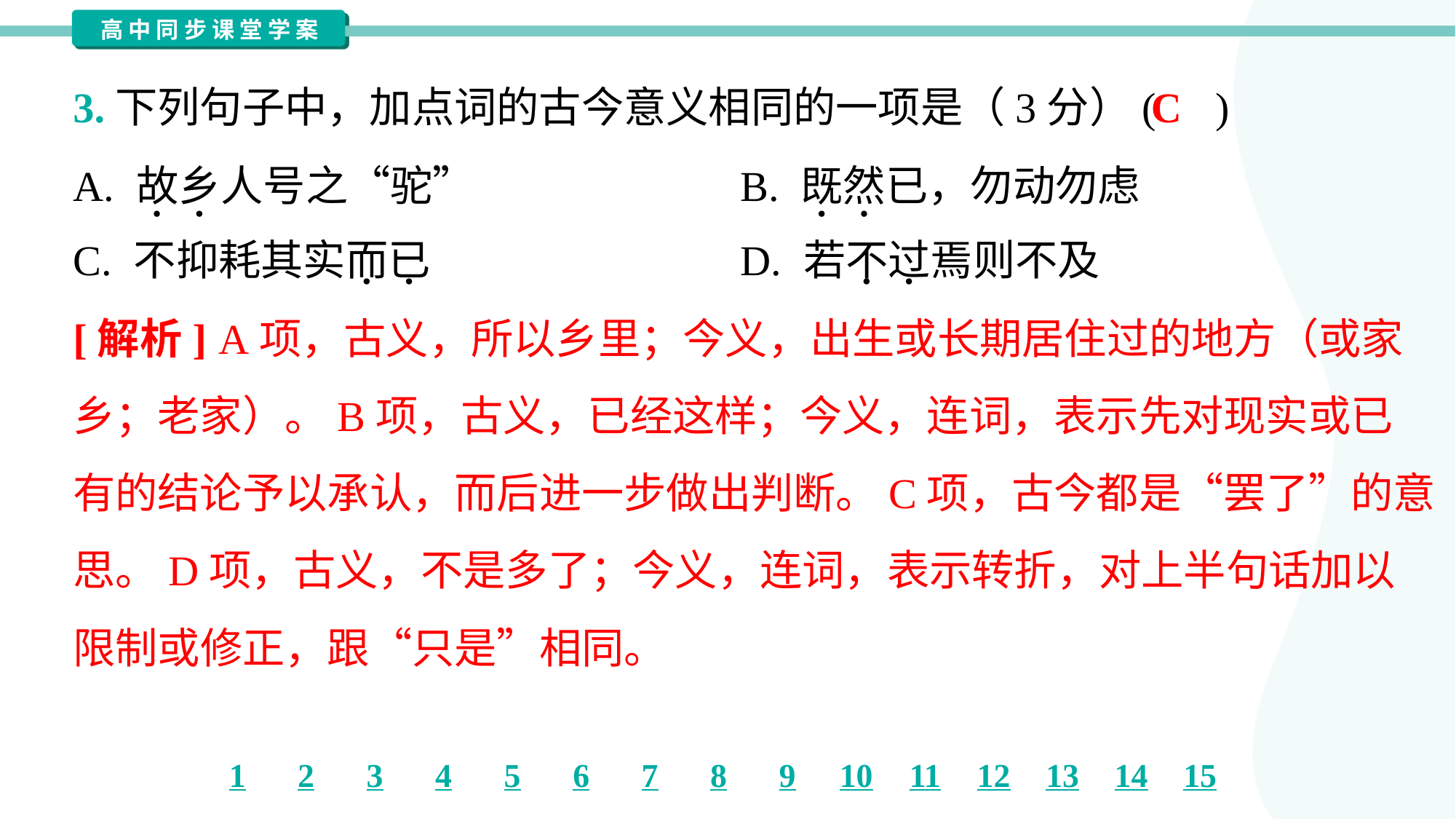

C
3.下列句子中，加点词的古今意义相同的一项是（3分）(     )
A. 故乡人号之“驼”	B. 既然已，勿动勿虑
C. 不抑耗其实而已	D. 若不过焉则不及

[解析] A项，古义，所以乡里；今义，出生或长期居住过的地方（或家
乡；老家）。B项，古义，已经这样；今义，连词，表示先对现实或已
有的结论予以承认，而后进一步做出判断。C项，古今都是“罢了”的意
思。D项，古义，不是多了；今义，连词，表示转折，对上半句话加以
限制或修正，跟“只是”相同。